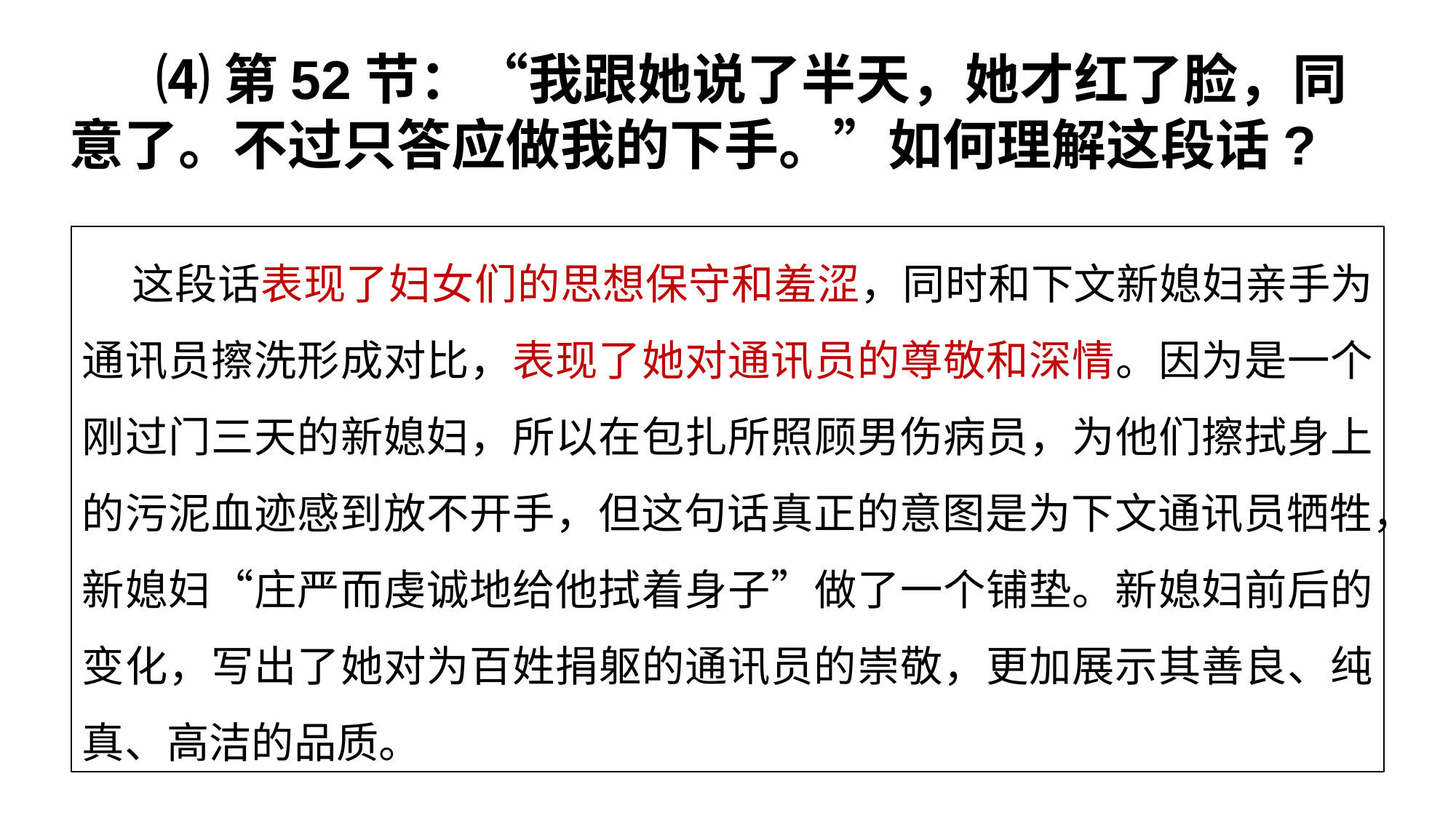

⑷第52节：“我跟她说了半天，她才红了脸，同意了。不过只答应做我的下手。”如何理解这段话?
    这段话表现了妇女们的思想保守和羞涩，同时和下文新媳妇亲手为通讯员擦洗形成对比，表现了她对通讯员的尊敬和深情。因为是一个刚过门三天的新媳妇，所以在包扎所照顾男伤病员，为他们擦拭身上的污泥血迹感到放不开手，但这句话真正的意图是为下文通讯员牺牲，新媳妇“庄严而虔诚地给他拭着身子”做了一个铺垫。新媳妇前后的变化，写出了她对为百姓捐躯的通讯员的崇敬，更加展示其善良、纯真、高洁的品质。